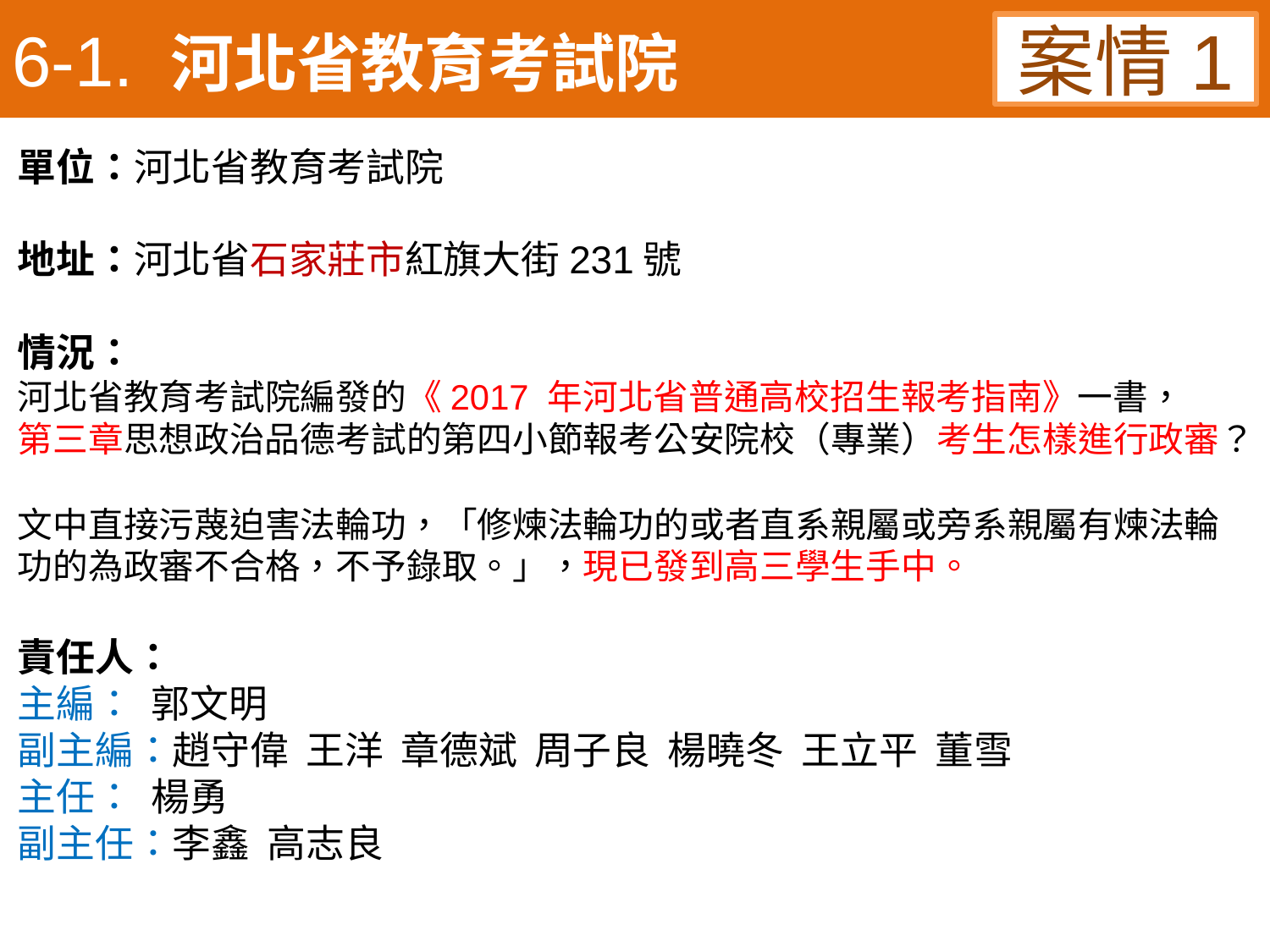

6-1. 河北省教育考試院
案情1
單位：河北省教育考試院

地址：河北省石家莊市紅旗大街231號

情況：
河北省教育考試院編發的《2017 年河北省普通高校招生報考指南》一書，
第三章思想政治品德考試的第四小節報考公安院校（專業）考生怎樣進行政審？

文中直接污蔑迫害法輪功，「修煉法輪功的或者直系親屬或旁系親屬有煉法輪功的為政審不合格，不予錄取。」，現已發到高三學生手中。

責任人：
主編：  郭文明
副主編：趙守偉  王洋  章德斌  周子良  楊曉冬  王立平  董雪
主任：  楊勇
副主任：李鑫  高志良